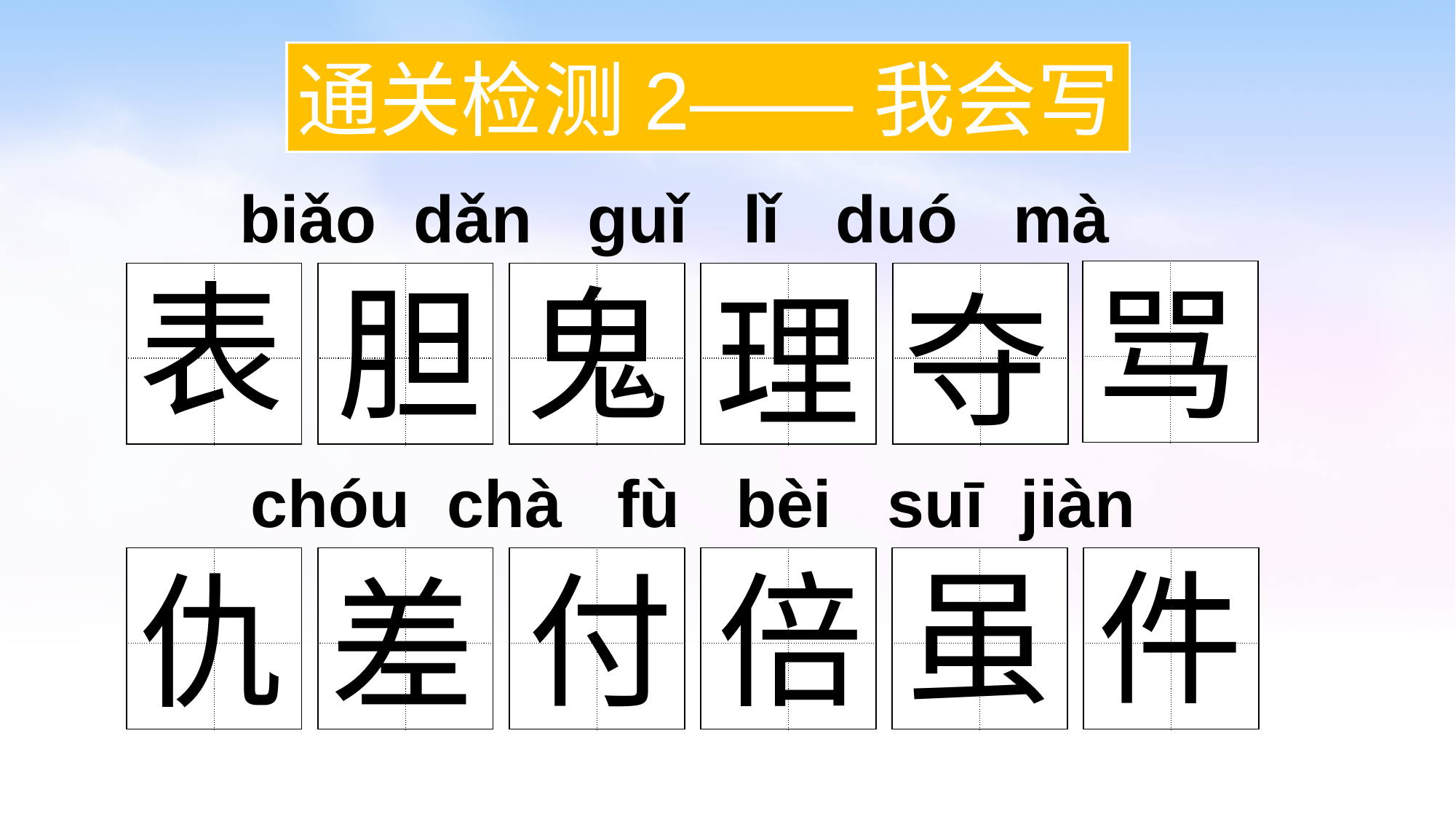

通关检测2——我会写
biǎo  dǎn   guǐ   lǐ   duó   mà
表
胆
鬼
骂
|  |  |
| --- | --- |
|  |  |
|  |  |
| --- | --- |
|  |  |
|  |  |
| --- | --- |
|  |  |
|  |  |
| --- | --- |
|  |  |
|  |  |
| --- | --- |
|  |  |
|  |  |
| --- | --- |
|  |  |
夺
理
chóu  chà   fù   bèi   suī  jiàn
虽
件
付
倍
仇
|  |  |
| --- | --- |
|  |  |
|  |  |
| --- | --- |
|  |  |
|  |  |
| --- | --- |
|  |  |
|  |  |
| --- | --- |
|  |  |
|  |  |
| --- | --- |
|  |  |
|  |  |
| --- | --- |
|  |  |
差